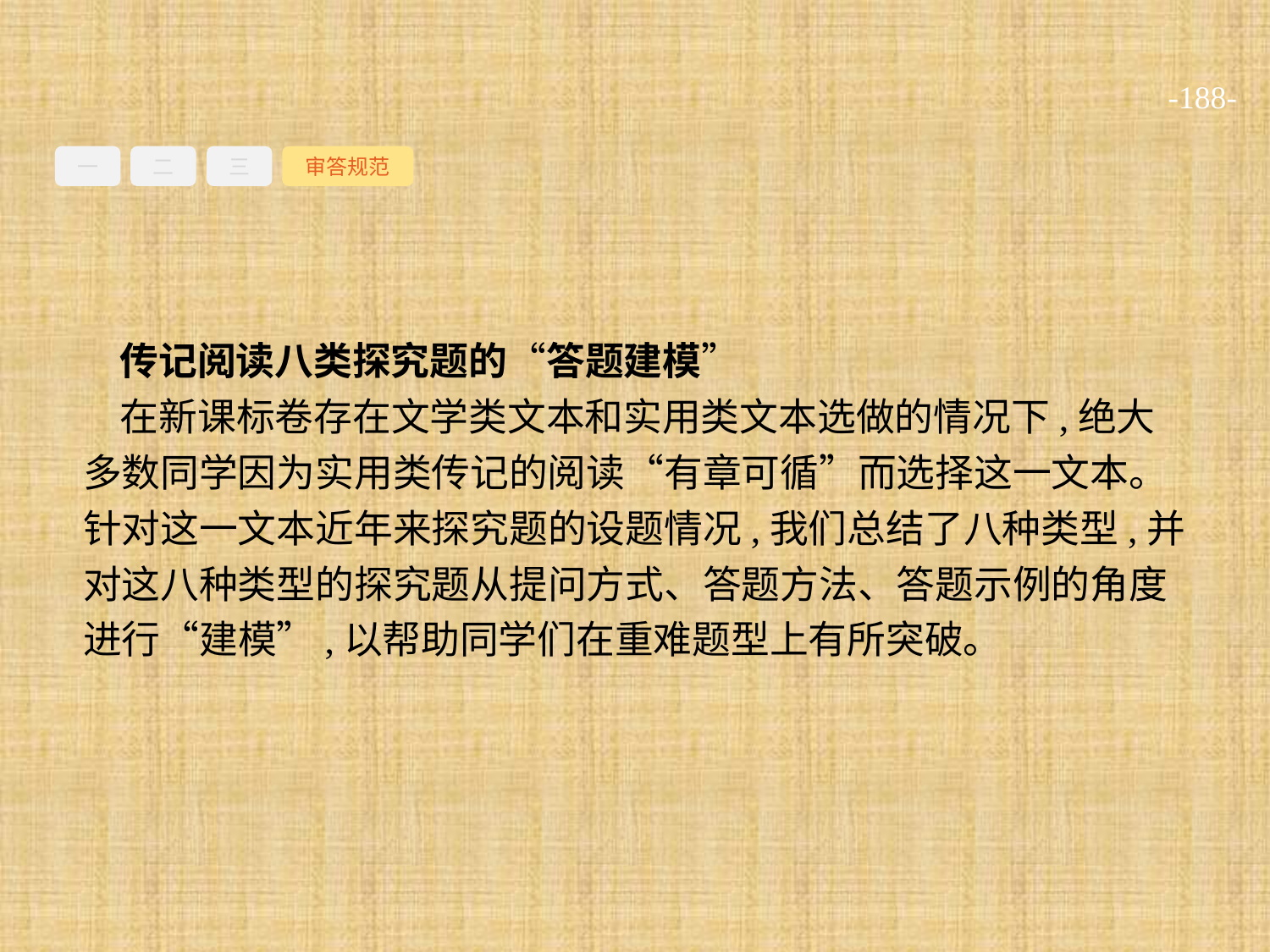

-188-
一
二
三
审答规范
传记阅读八类探究题的“答题建模”
在新课标卷存在文学类文本和实用类文本选做的情况下,绝大多数同学因为实用类传记的阅读“有章可循”而选择这一文本。针对这一文本近年来探究题的设题情况,我们总结了八种类型,并对这八种类型的探究题从提问方式、答题方法、答题示例的角度进行“建模”,以帮助同学们在重难题型上有所突破。